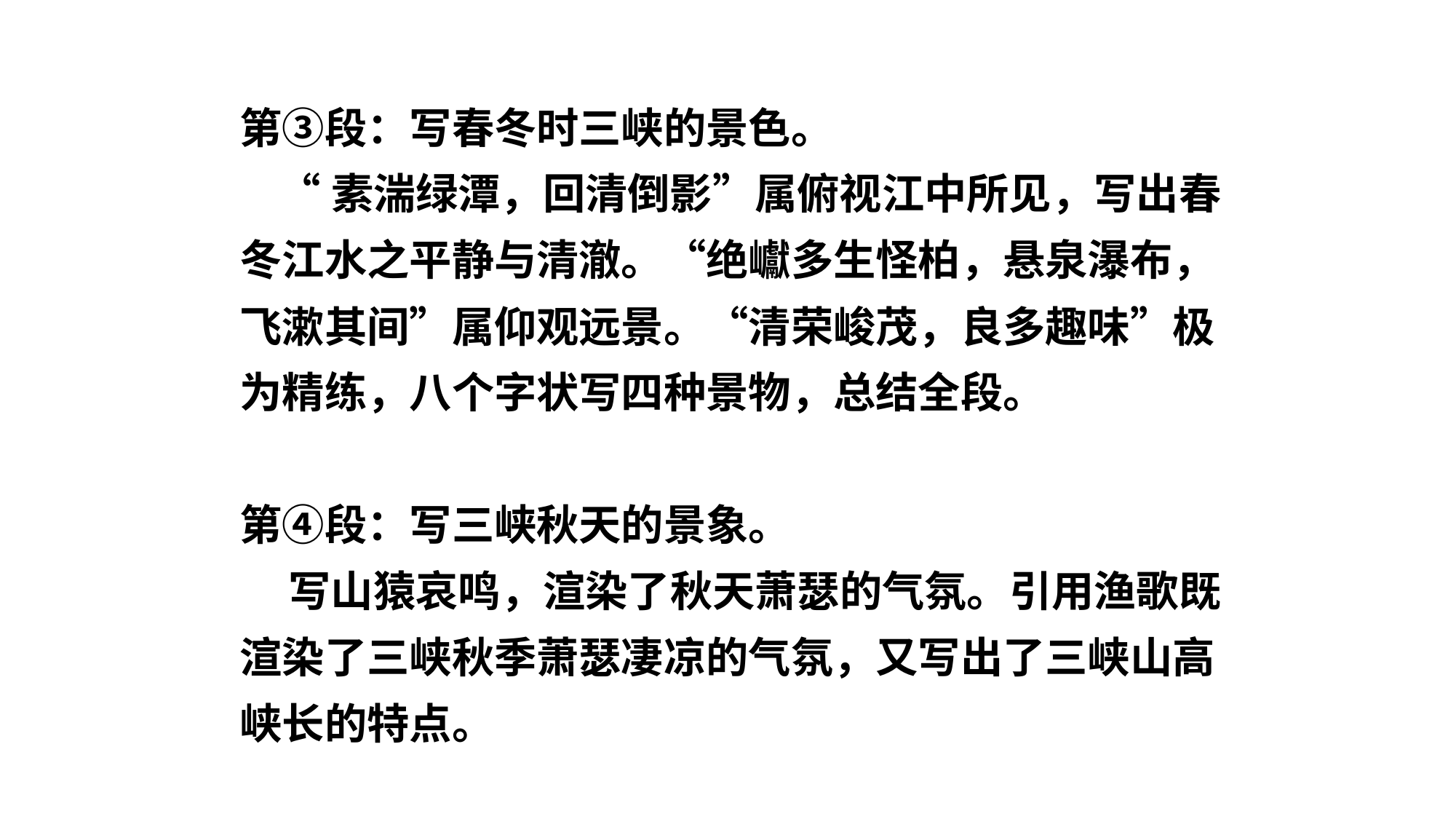

第③段：写春冬时三峡的景色。
    “素湍绿潭，回清倒影”属俯视江中所见，写出春冬江水之平静与清澈。“绝巘多生怪柏，悬泉瀑布，飞漱其间”属仰观远景。“清荣峻茂，良多趣味”极为精练，八个字状写四种景物，总结全段。

第④段：写三峡秋天的景象。
    写山猿哀鸣，渲染了秋天萧瑟的气氛。引用渔歌既渲染了三峡秋季萧瑟凄凉的气氛，又写出了三峡山高峡长的特点。